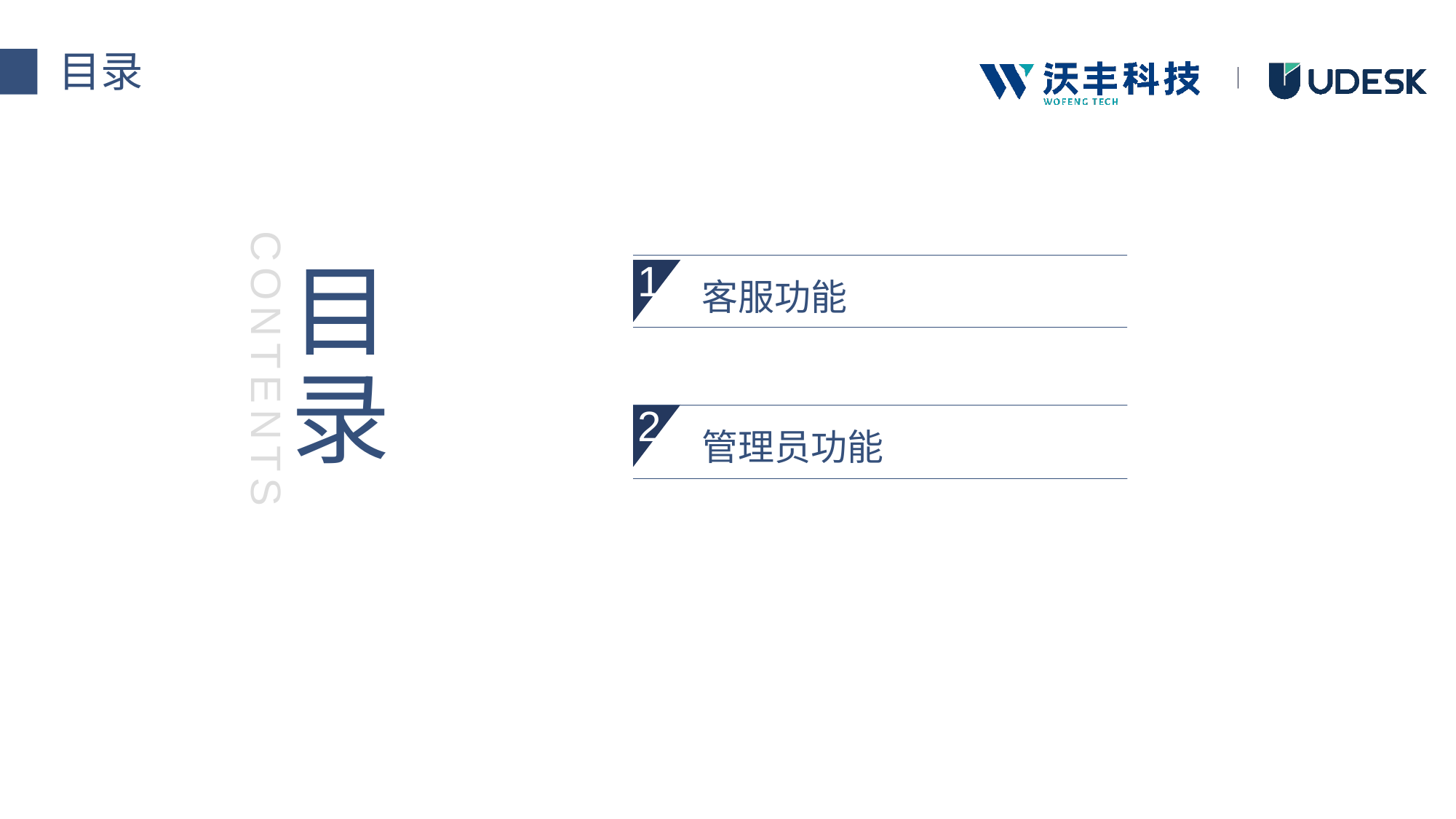

目录
目
录
客服功能
1
CONTENTS
2
管理员功能